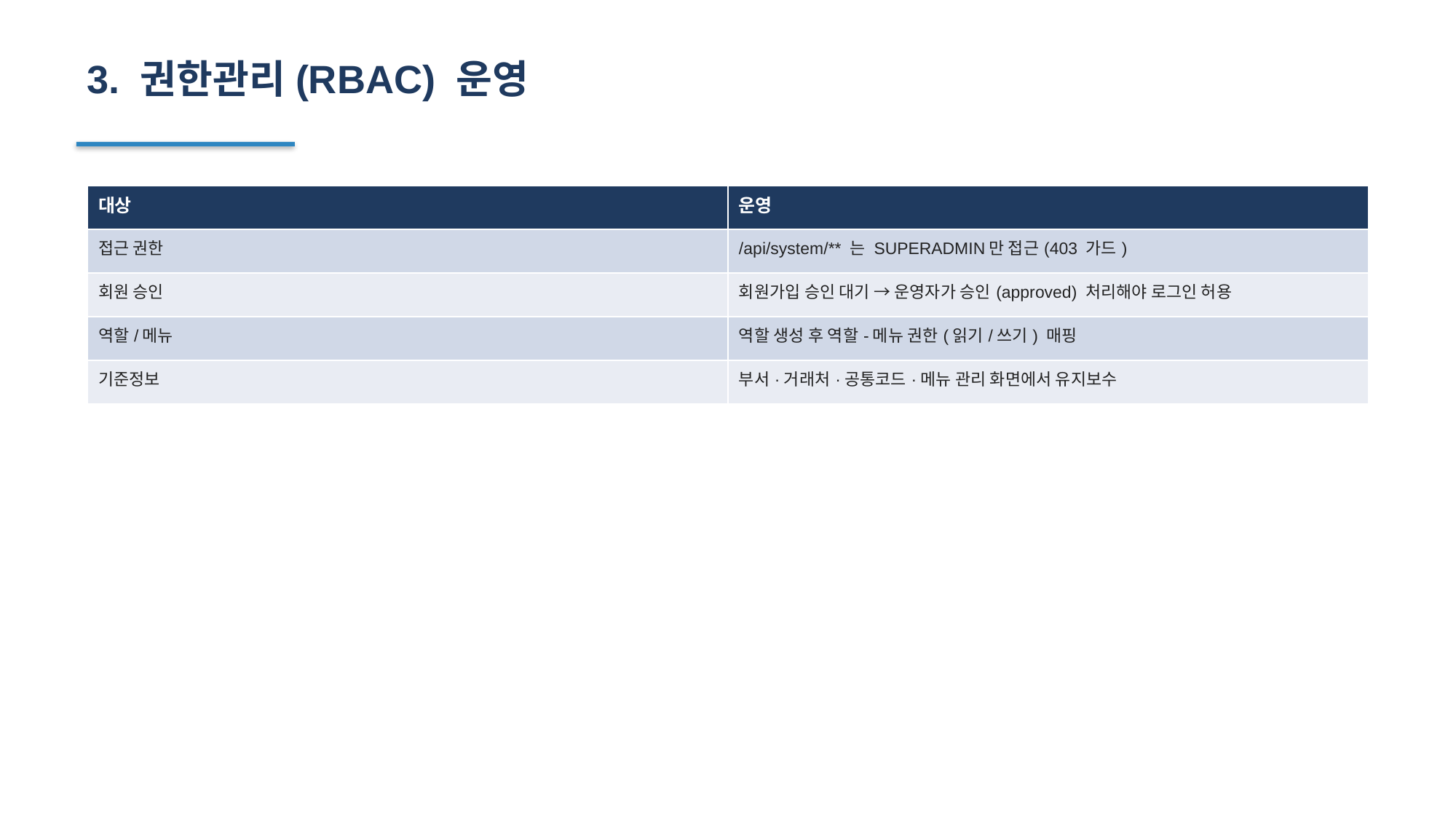

3. 권한관리(RBAC) 운영

| 대상 | 운영 |
| --- | --- |
| 접근 권한 | /api/system/\*\* 는 SUPERADMIN만 접근(403 가드) |
| 회원 승인 | 회원가입 승인 대기 → 운영자가 승인(approved) 처리해야 로그인 허용 |
| 역할/메뉴 | 역할 생성 후 역할-메뉴 권한(읽기/쓰기) 매핑 |
| 기준정보 | 부서·거래처·공통코드·메뉴 관리 화면에서 유지보수 |